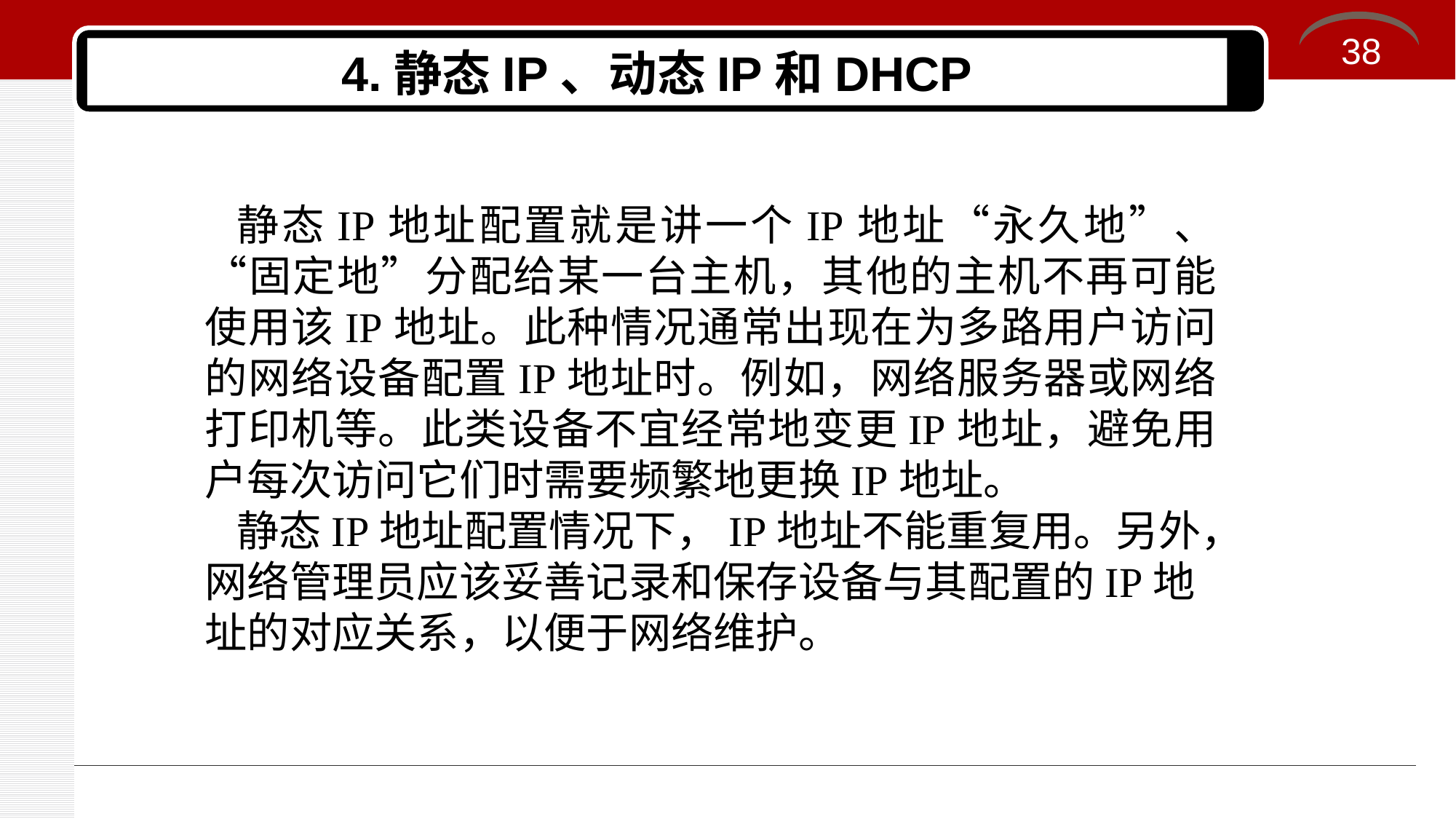

38
# 4.静态IP、动态IP和DHCP
静态IP地址配置就是讲一个IP地址“永久地”、“固定地”分配给某一台主机，其他的主机不再可能使用该IP地址。此种情况通常出现在为多路用户访问的网络设备配置IP地址时。例如，网络服务器或网络打印机等。此类设备不宜经常地变更IP地址，避免用户每次访问它们时需要频繁地更换IP地址。
静态IP地址配置情况下，IP地址不能重复用。另外，网络管理员应该妥善记录和保存设备与其配置的IP地址的对应关系，以便于网络维护。